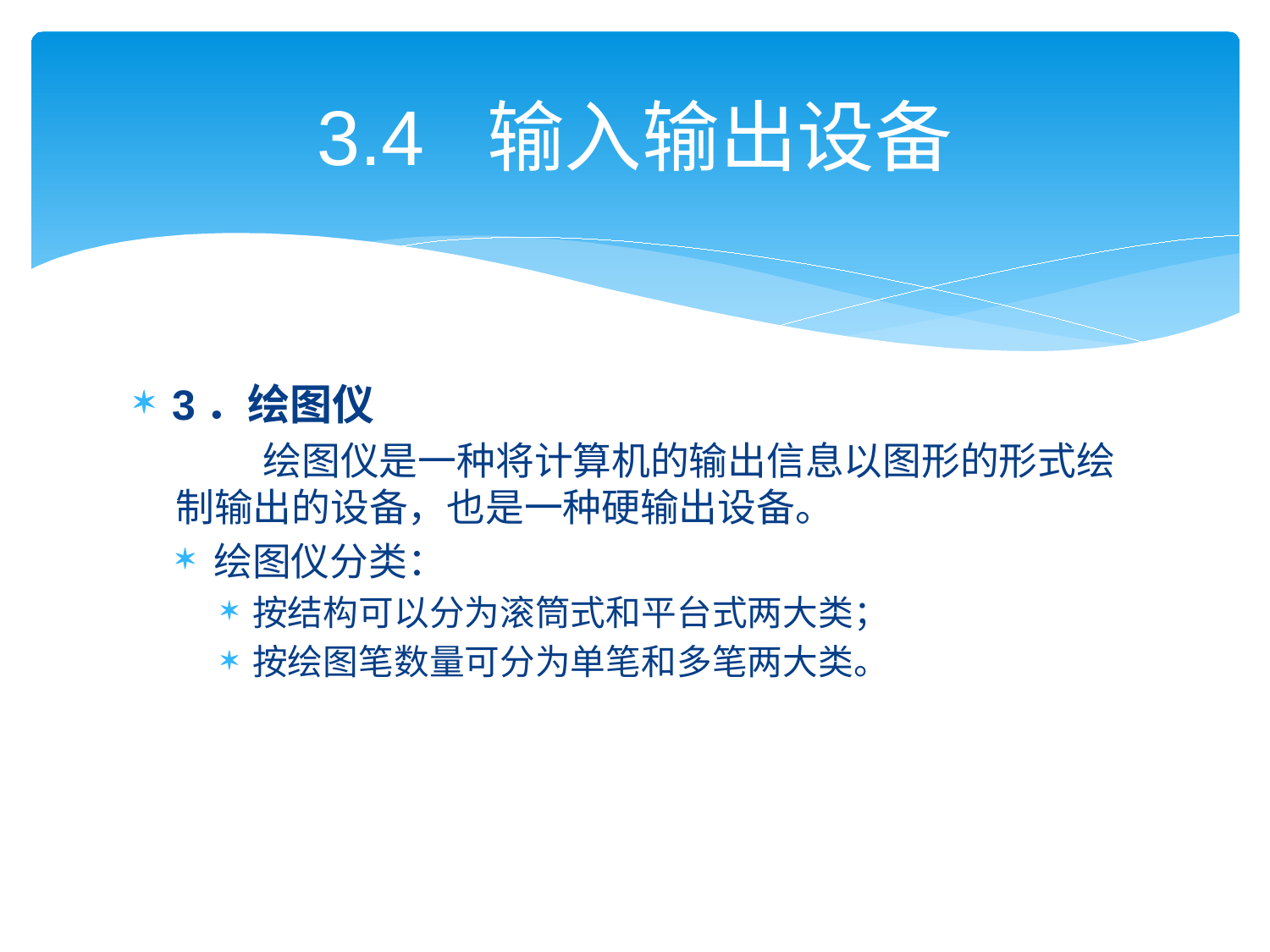

# 3.4  输入输出设备
3．绘图仪
         绘图仪是一种将计算机的输出信息以图形的形式绘制输出的设备，也是一种硬输出设备。
绘图仪分类：
按结构可以分为滚筒式和平台式两大类；
按绘图笔数量可分为单笔和多笔两大类。